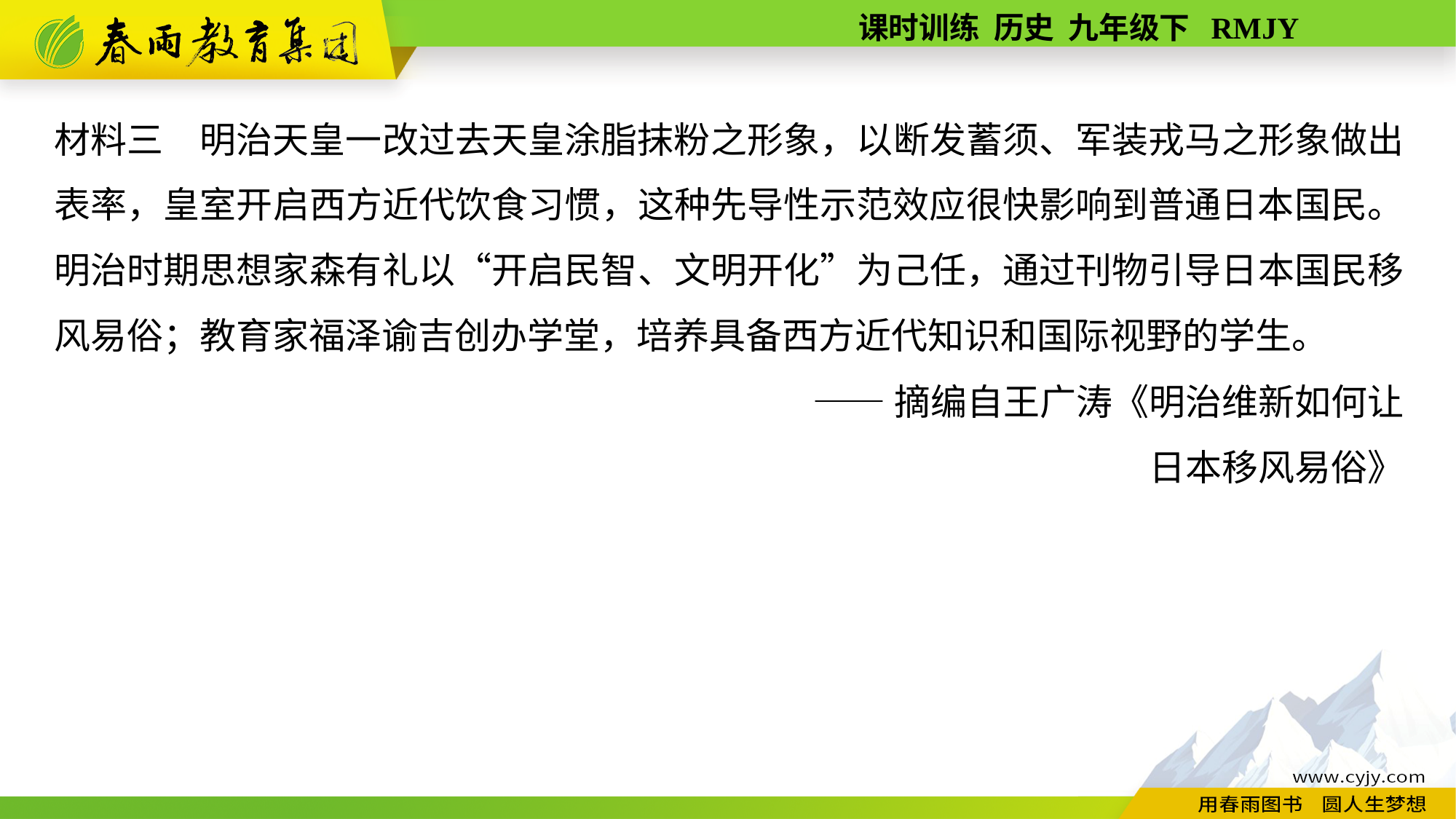

材料三　明治天皇一改过去天皇涂脂抹粉之形象，以断发蓄须、军装戎马之形象做出表率，皇室开启西方近代饮食习惯，这种先导性示范效应很快影响到普通日本国民。明治时期思想家森有礼以“开启民智、文明开化”为己任，通过刊物引导日本国民移风易俗；教育家福泽谕吉创办学堂，培养具备西方近代知识和国际视野的学生。
——摘编自王广涛《明治维新如何让
日本移风易俗》